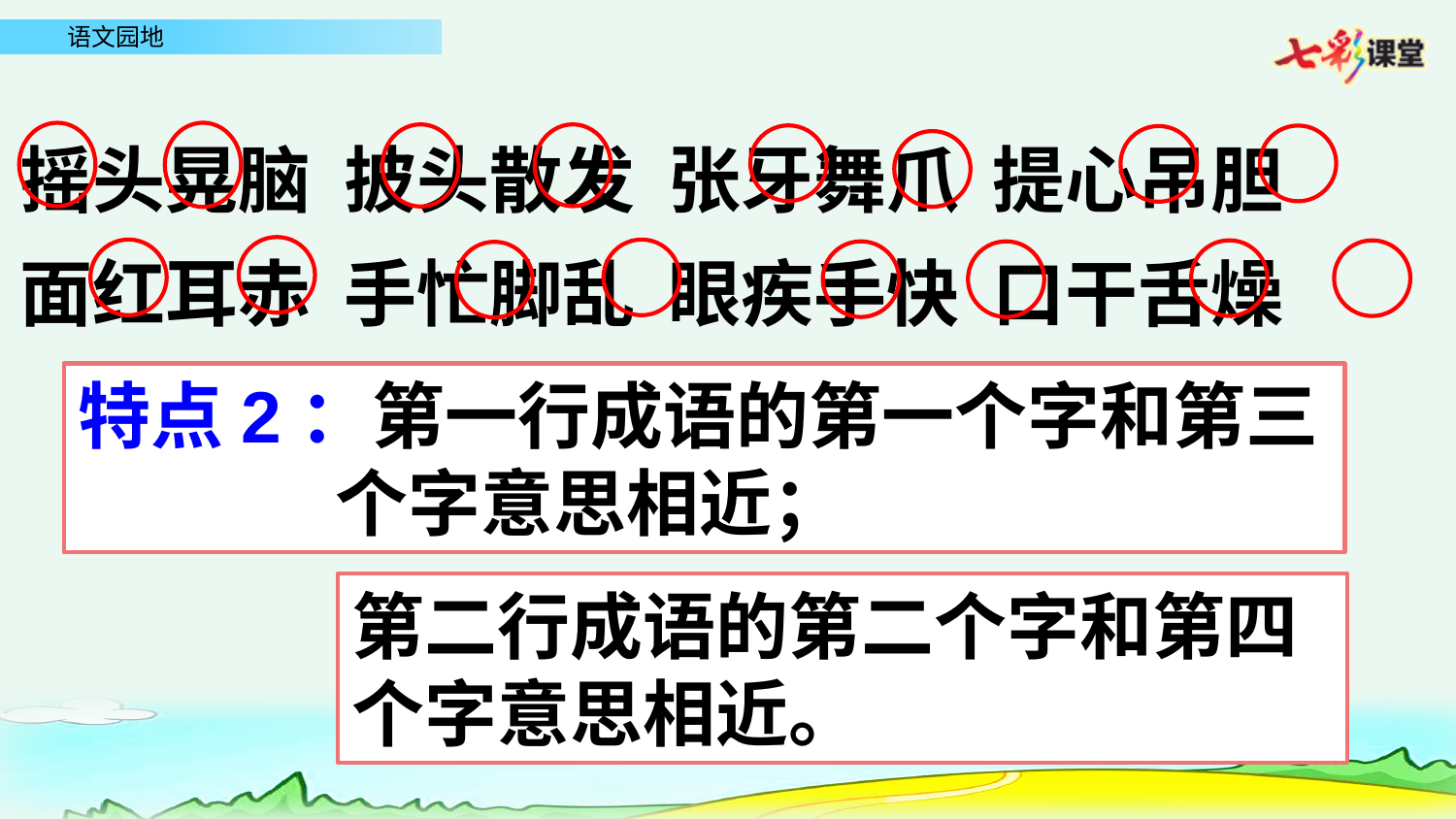

摇头晃脑  披头散发  张牙舞爪  提心吊胆
面红耳赤  手忙脚乱  眼疾手快  口干舌燥

特点2：第一行成语的第一个字和第三 个字意思相近；
第二行成语的第二个字和第四个字意思相近。